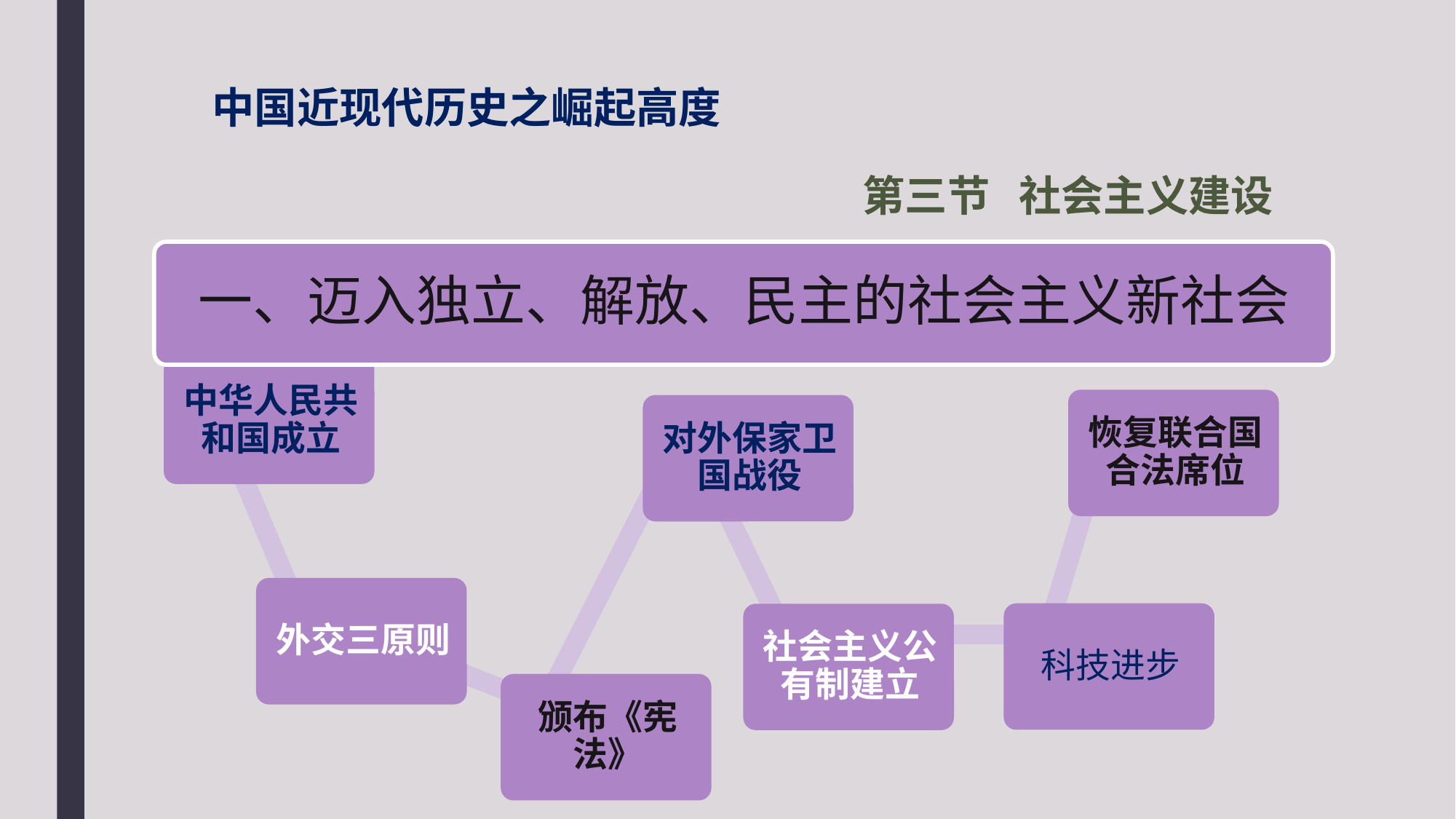

# 中国近现代历史之崛起高度
第三节   社会主义建设

一、迈入独立、解放、民主的社会主义新社会
中华人民共和国成立
外交三原则
颁布《宪法》
对外保家卫国战役
社会主义公有制建立
科技进步
恢复联合国合法席位